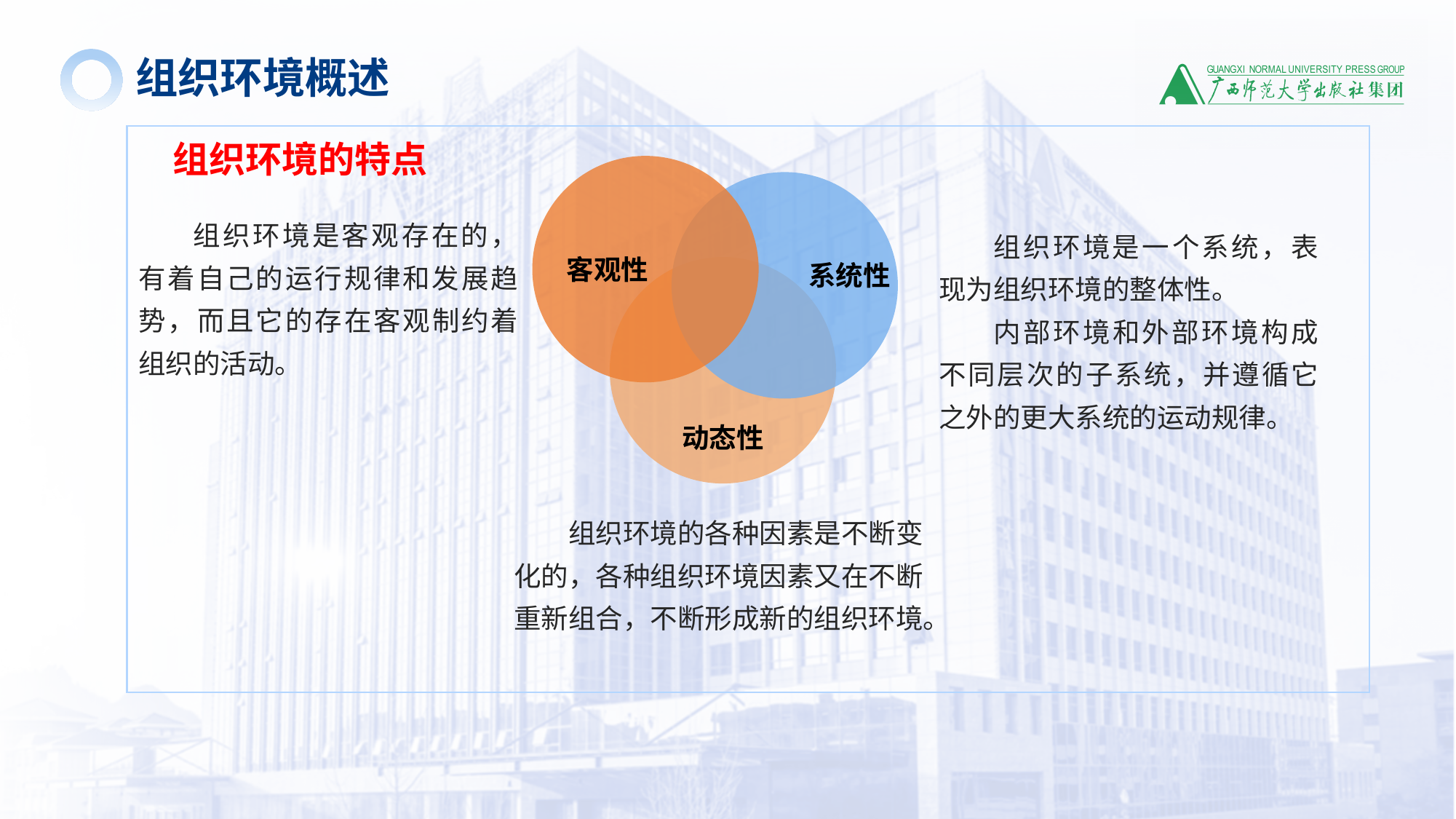

组织环境概述

组织环境的特点

组织环境是客观存在的，有着自己的运行规律和发展趋势，而且它的存在客观制约着组织的活动。
组织环境是一个系统，表现为组织环境的整体性。
内部环境和外部环境构成不同层次的子系统，并遵循它之外的更大系统的运动规律。
客观性
系统性

动态性
组织环境的各种因素是不断变化的，各种组织环境因素又在不断重新组合，不断形成新的组织环境。